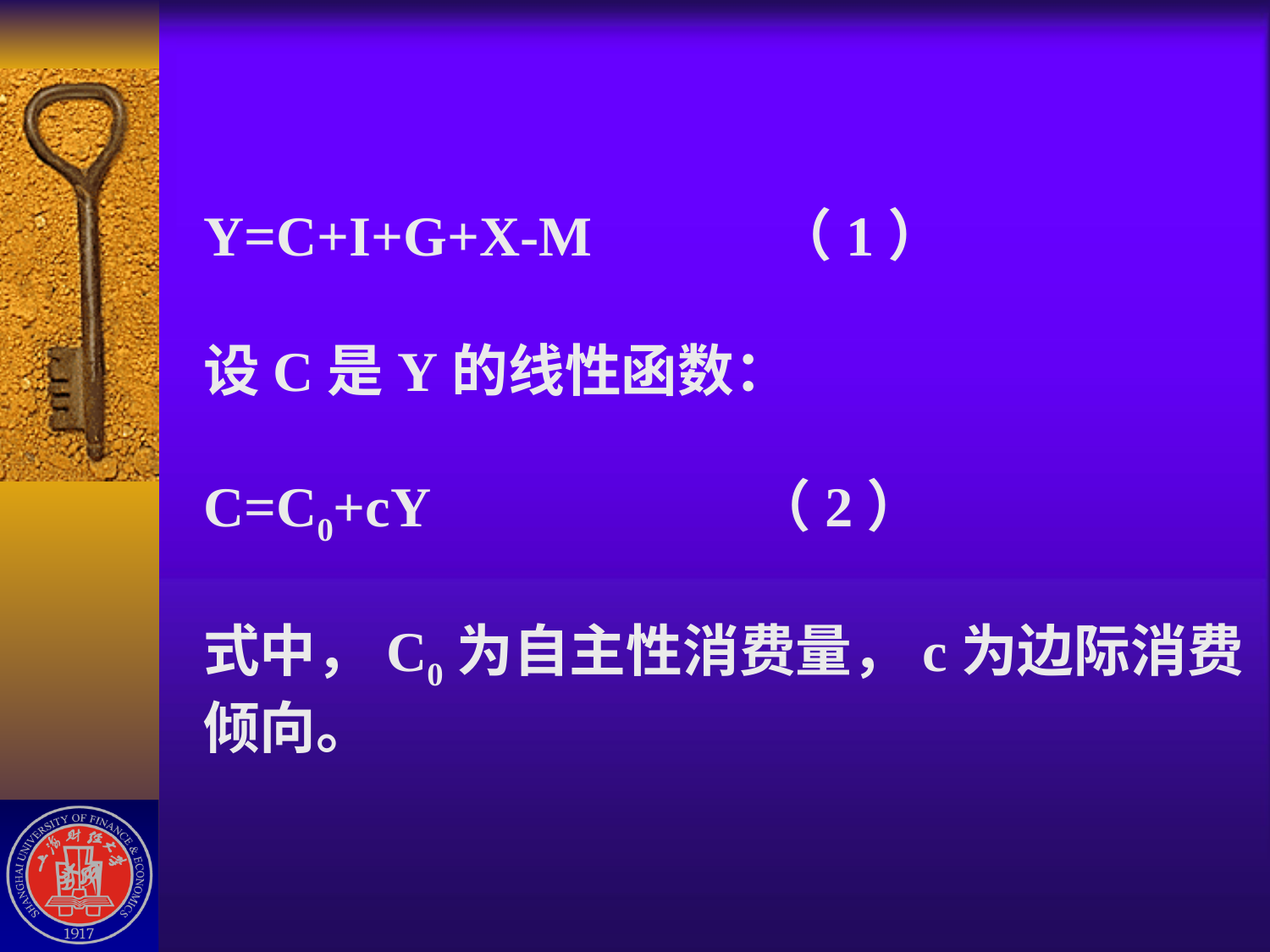

# Y=C+I+G+X-M            （1） 设C是Y的线性函数： C=C0+cY                      （2） 式中，C0为自主性消费量，c为边际消费倾向。